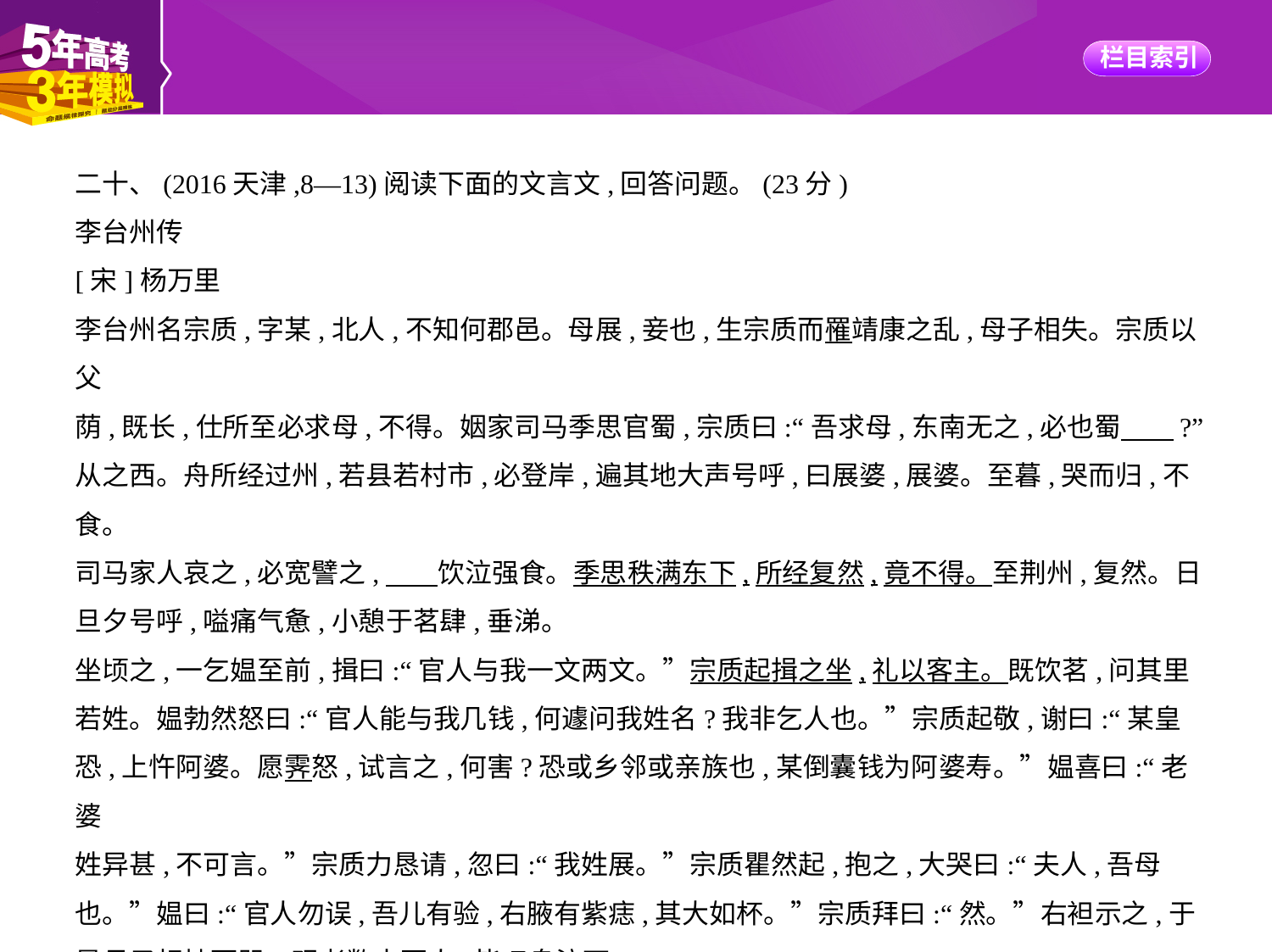

二十、(2016天津,8—13)阅读下面的文言文,回答问题。(23分)
李台州传
[宋]杨万里
李台州名宗质,字某,北人,不知何郡邑。母展,妾也,生宗质而罹靖康之乱,母子相失。宗质以父
荫,既长,仕所至必求母,不得。姻家司马季思官蜀,宗质曰:“吾求母,东南无之,必也蜀　    ?”
从之西。舟所经过州,若县若村市,必登岸,遍其地大声号呼,曰展婆,展婆。至暮,哭而归,不食。
司马家人哀之,必宽譬之,　    饮泣强食。季思秩满东下,所经复然,竟不得。至荆州,复然。日
旦夕号呼,嗌痛气惫,小憩于茗肆,垂涕。
坐顷之,一乞媪至前,揖曰:“官人与我一文两文。”宗质起揖之坐,礼以客主。既饮茗,问其里
若姓。媪勃然怒曰:“官人能与我几钱,何遽问我姓名?我非乞人也。”宗质起敬,谢曰:“某皇
恐,上忤阿婆。愿霁怒,试言之,何害?恐或乡邻或亲族也,某倒囊钱为阿婆寿。”媪喜曰:“老婆
姓异甚,不可言。”宗质力恳请,忽曰:“我姓展。”宗质瞿然起,抱之,大哭曰:“夫人,吾母
也。”媪曰:“官人勿误,吾儿有验,右腋有紫痣,其大如杯。”宗质拜曰:“然。”右袒示之,于
是母子相持而哭。观者数十百人,皆叹息泣下。